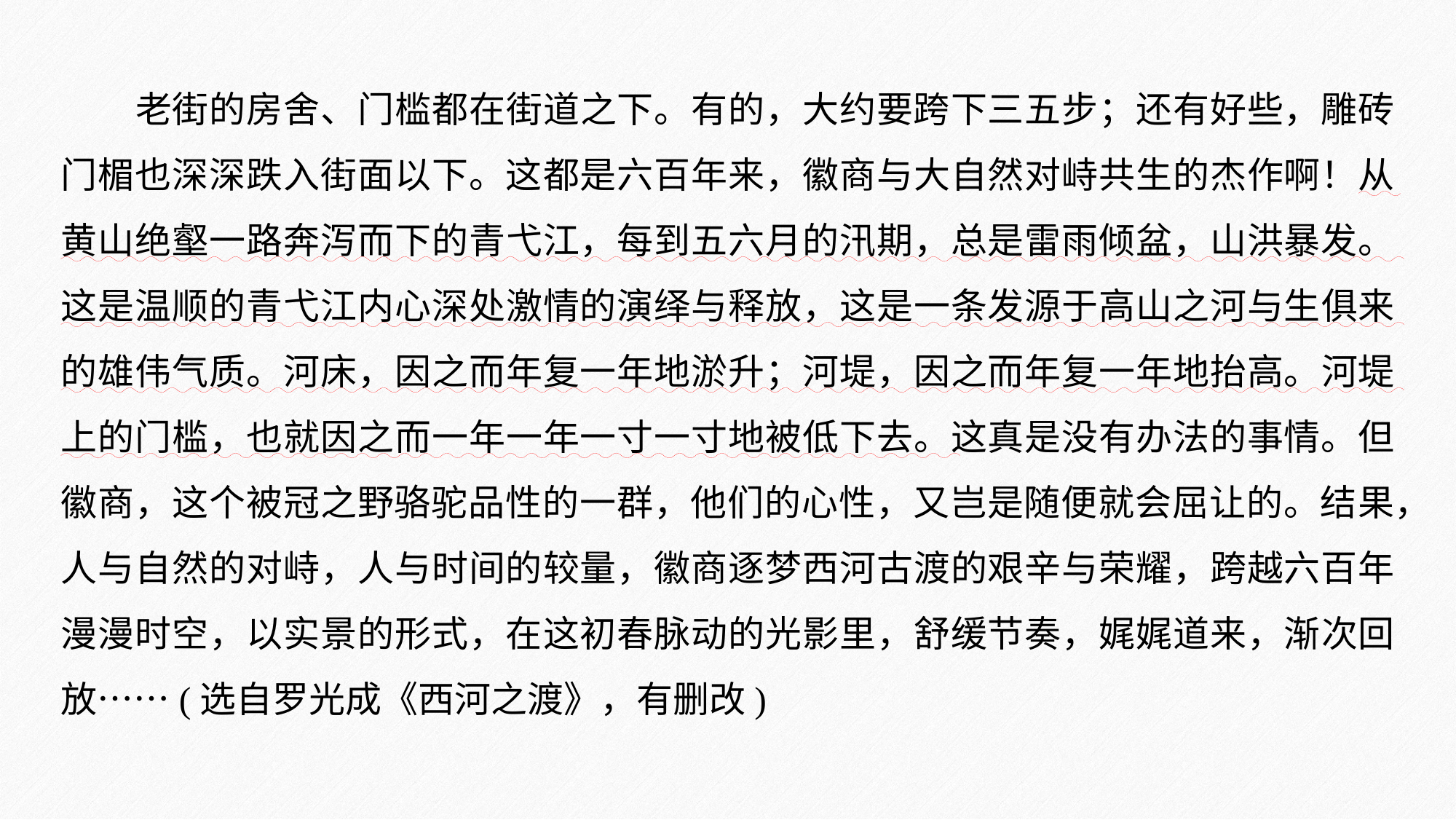

老街的房舍、门槛都在街道之下。有的，大约要跨下三五步；还有好些，雕砖门楣也深深跌入街面以下。这都是六百年来，徽商与大自然对峙共生的杰作啊！从黄山绝壑一路奔泻而下的青弋江，每到五六月的汛期，总是雷雨倾盆，山洪暴发。这是温顺的青弋江内心深处激情的演绎与释放，这是一条发源于高山之河与生俱来的雄伟气质。河床，因之而年复一年地淤升；河堤，因之而年复一年地抬高。河堤上的门槛，也就因之而一年一年一寸一寸地被低下去。这真是没有办法的事情。但徽商，这个被冠之野骆驼品性的一群，他们的心性，又岂是随便就会屈让的。结果，人与自然的对峙，人与时间的较量，徽商逐梦西河古渡的艰辛与荣耀，跨越六百年漫漫时空，以实景的形式，在这初春脉动的光影里，舒缓节奏，娓娓道来，渐次回放……(选自罗光成《西河之渡》，有删改)